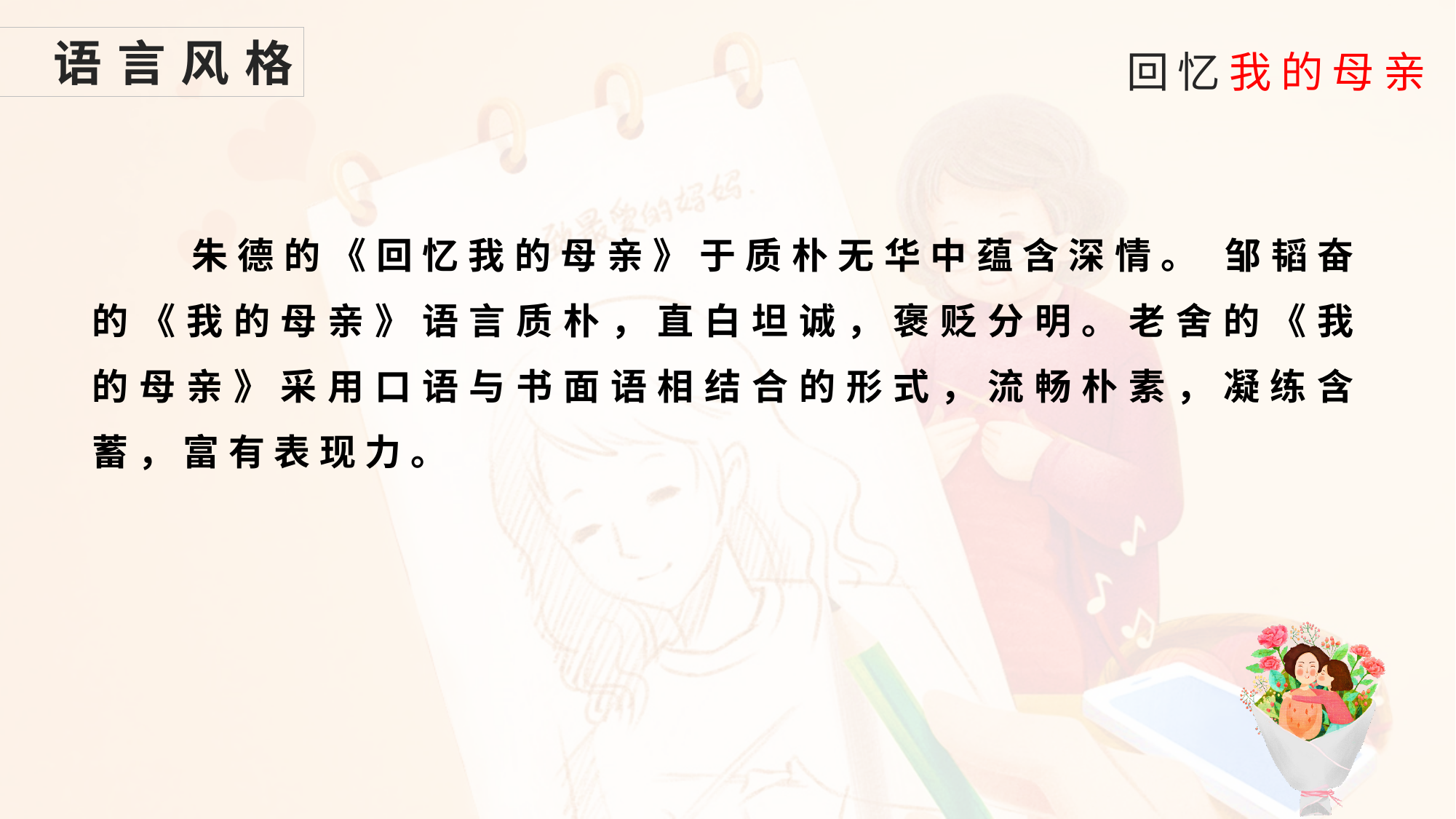

语言风格
     朱德的《回忆我的母亲》于质朴无华中蕴含深情。 邹韬奋的《我的母亲》语言质朴，直白坦诚，褒贬分明。老舍的《我的母亲》采用口语与书面语相结合的形式，流畅朴素，凝练含蓄，富有表现力。